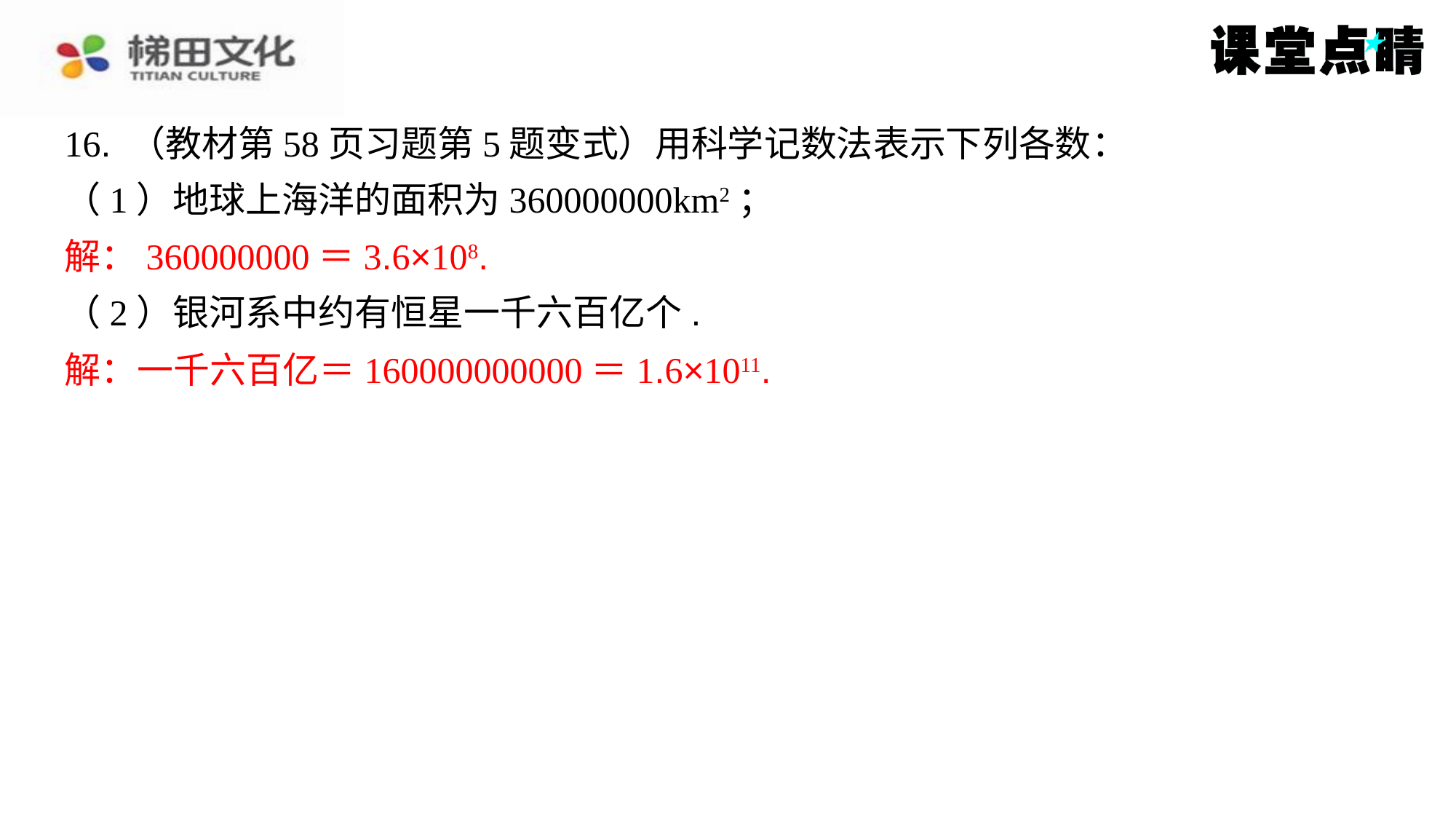

16. （教材第58页习题第5题变式）用科学记数法表示下列各数：
（1）地球上海洋的面积为360000000km2；
解：360000000＝3.6×108.
（2）银河系中约有恒星一千六百亿个.
解：一千六百亿＝160000000000＝1.6×1011.
解：360000000＝3.6×108.
解：一千六百亿＝160000000000＝1.6×1011.